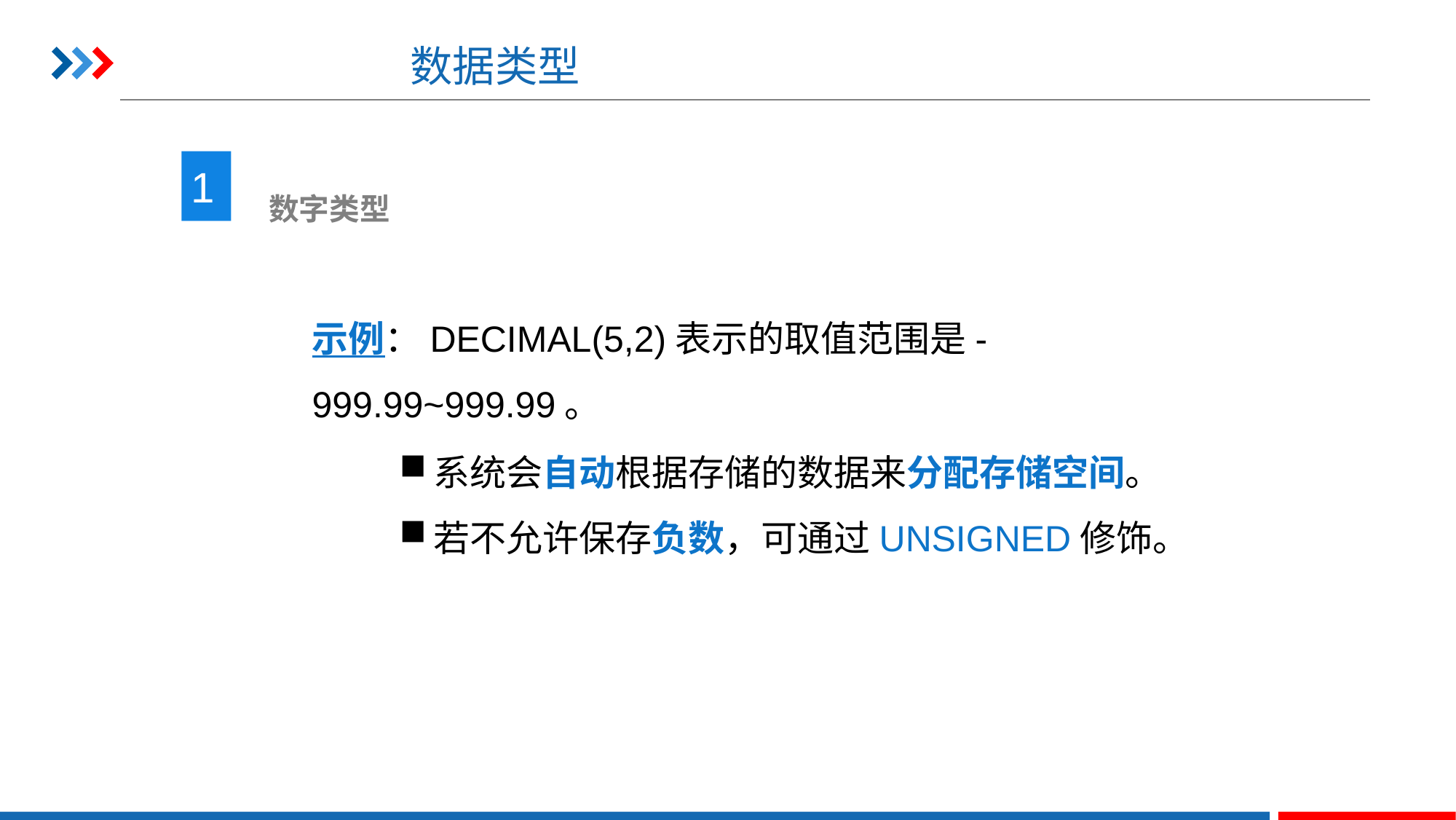

# 数据类型

1
  数字类型
示例：DECIMAL(5,2)表示的取值范围是-999.99~999.99。
系统会自动根据存储的数据来分配存储空间。
若不允许保存负数，可通过UNSIGNED修饰。